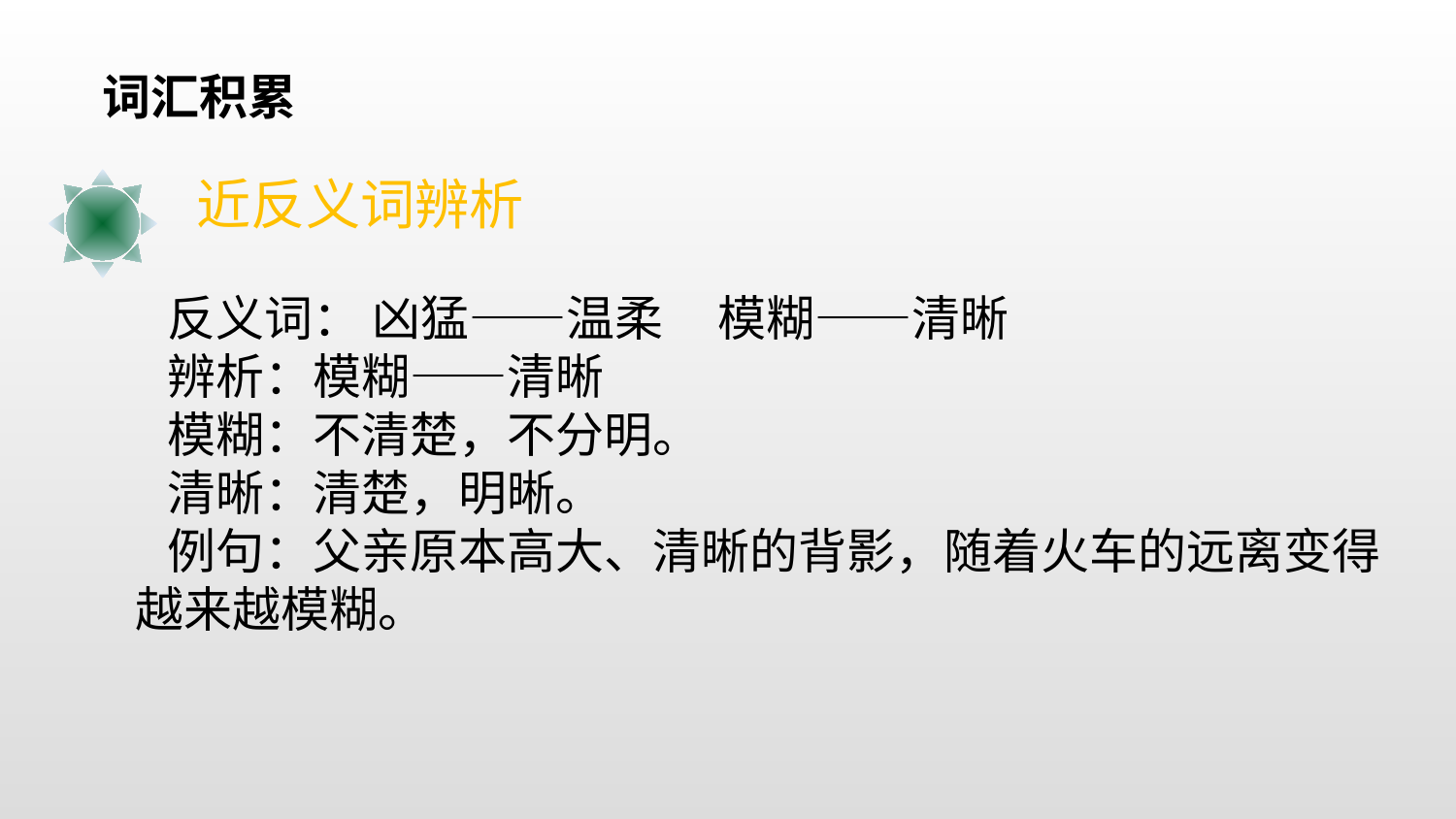

词汇积累
近反义词辨析

反义词： 凶猛——温柔     模糊——清晰
辨析：模糊——清晰
模糊：不清楚，不分明。
清晰：清楚，明晰。
例句：父亲原本高大、清晰的背影，随着火车的远离变得越来越模糊。